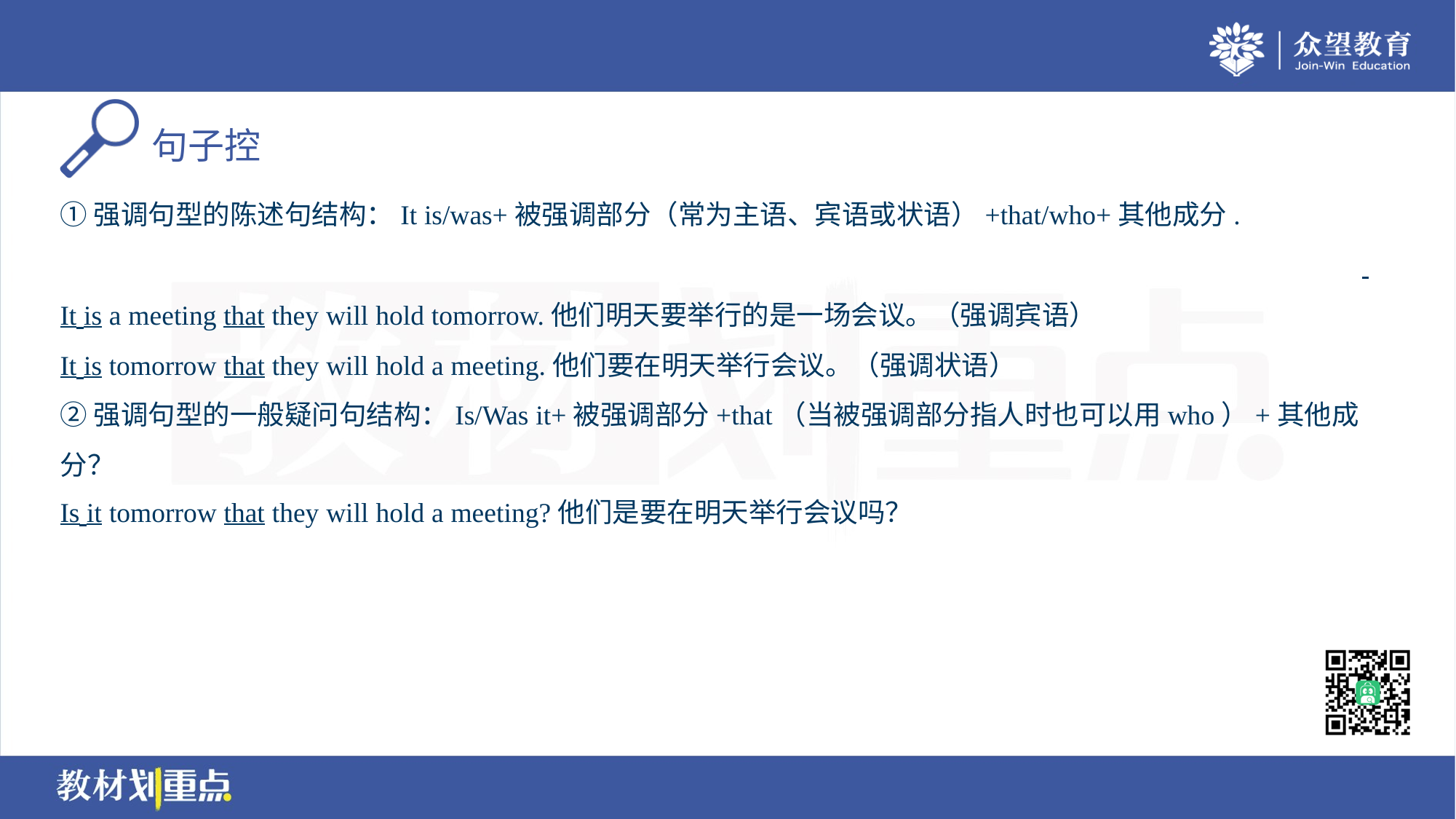

①强调句型的陈述句结构：It is/was+被强调部分（常为主语、宾语或状语）+that/who+其他成分.
. .It is they who/that will hold a meeting tomorrow.是他们明天要举行一场会议。（强调主语）
It is a meeting that they will hold tomorrow.他们明天要举行的是一场会议。（强调宾语）
It is tomorrow that they will hold a meeting.他们要在明天举行会议。（强调状语）
②强调句型的一般疑问句结构：Is/Was it+被强调部分+that（当被强调部分指人时也可以用who）+其他成
分？
Is it tomorrow that they will hold a meeting?他们是要在明天举行会议吗？